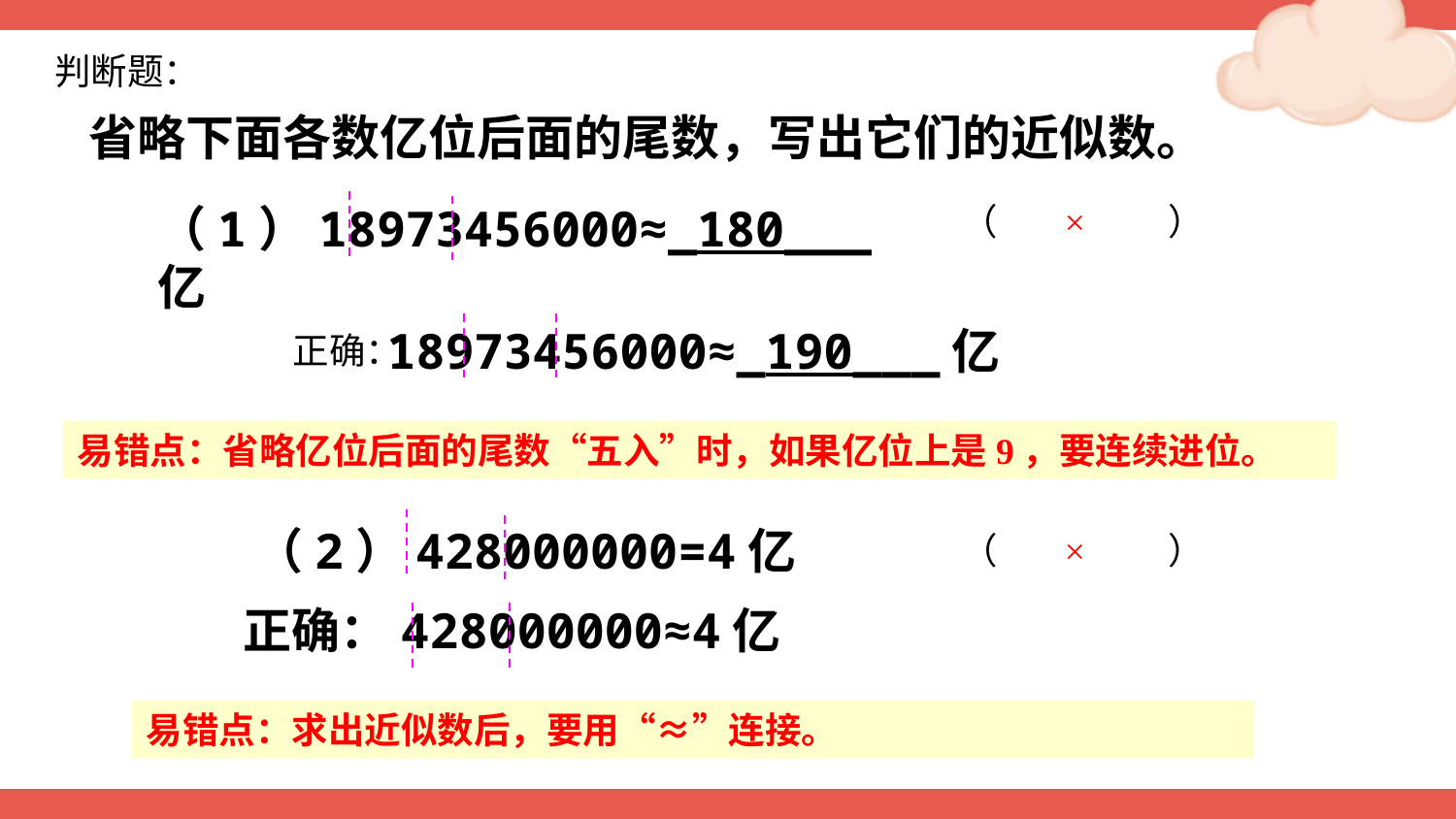

判断题：
省略下面各数亿位后面的尾数，写出它们的近似数。
（1）18973456000≈_180___亿
（       ×        ）
18973456000≈_190___亿
正确：
易错点：省略亿位后面的尾数“五入”时，如果亿位上是9，要连续进位。
（2）428000000=4亿
（       ×        ）
正确：428000000≈4亿
易错点：求出近似数后，要用“≈”连接。